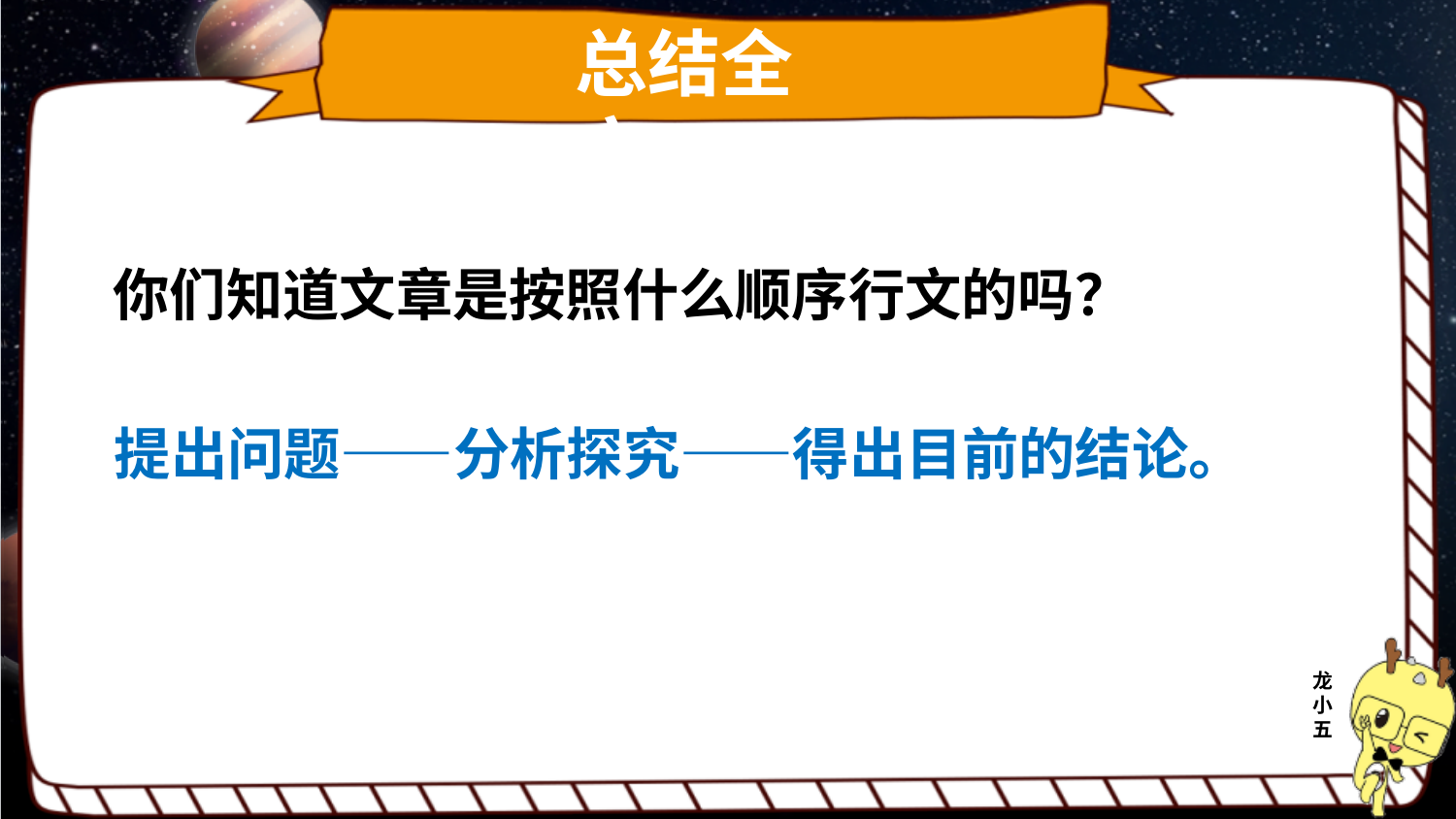

总结全文
你们知道文章是按照什么顺序行文的吗？
提出问题——分析探究——得出目前的结论。